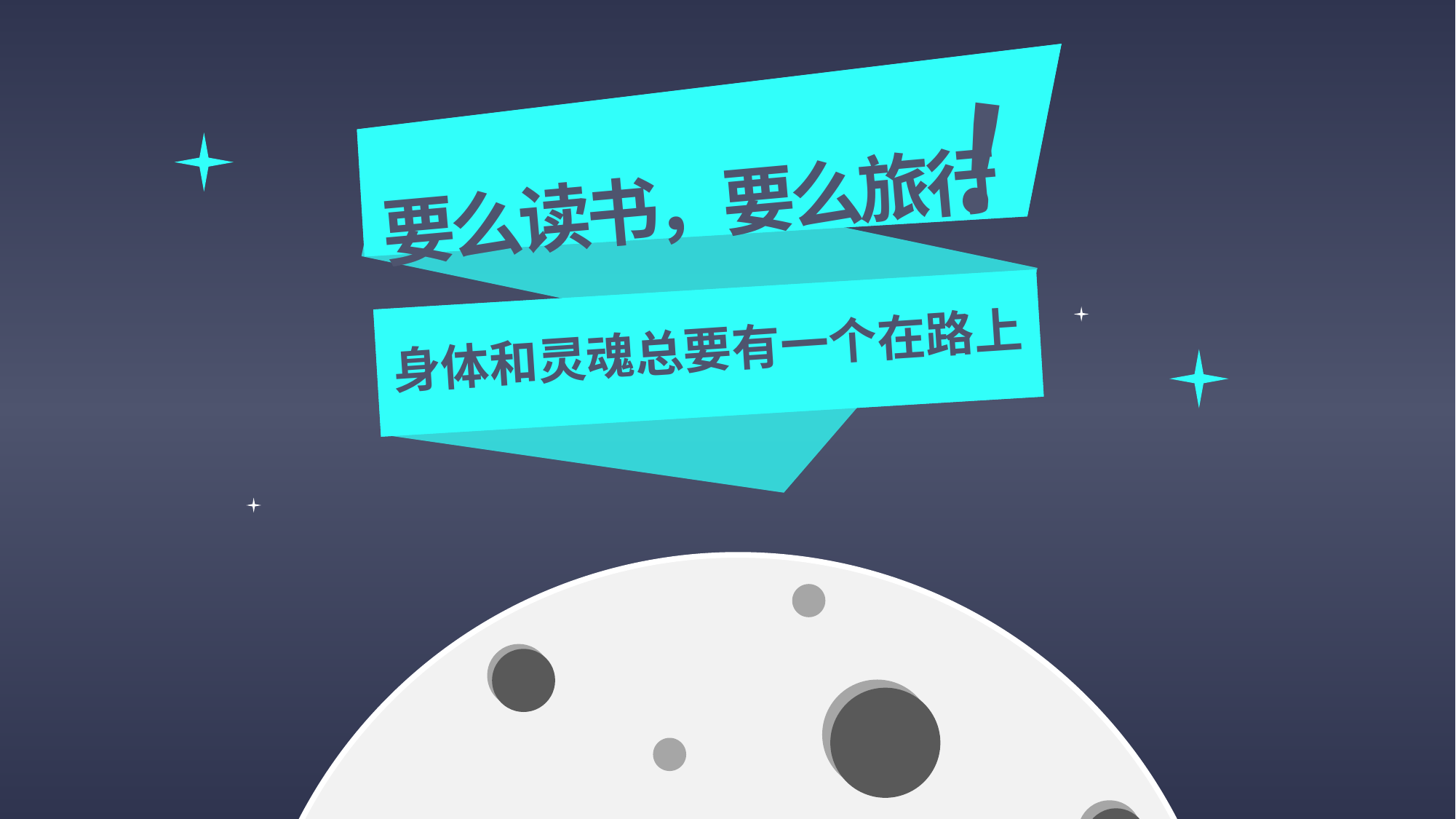

！
要么读书，要么旅行

！
要么读书，要么旅行

身体和灵魂总要有一个在路上

身体和灵魂总要有一个在路上